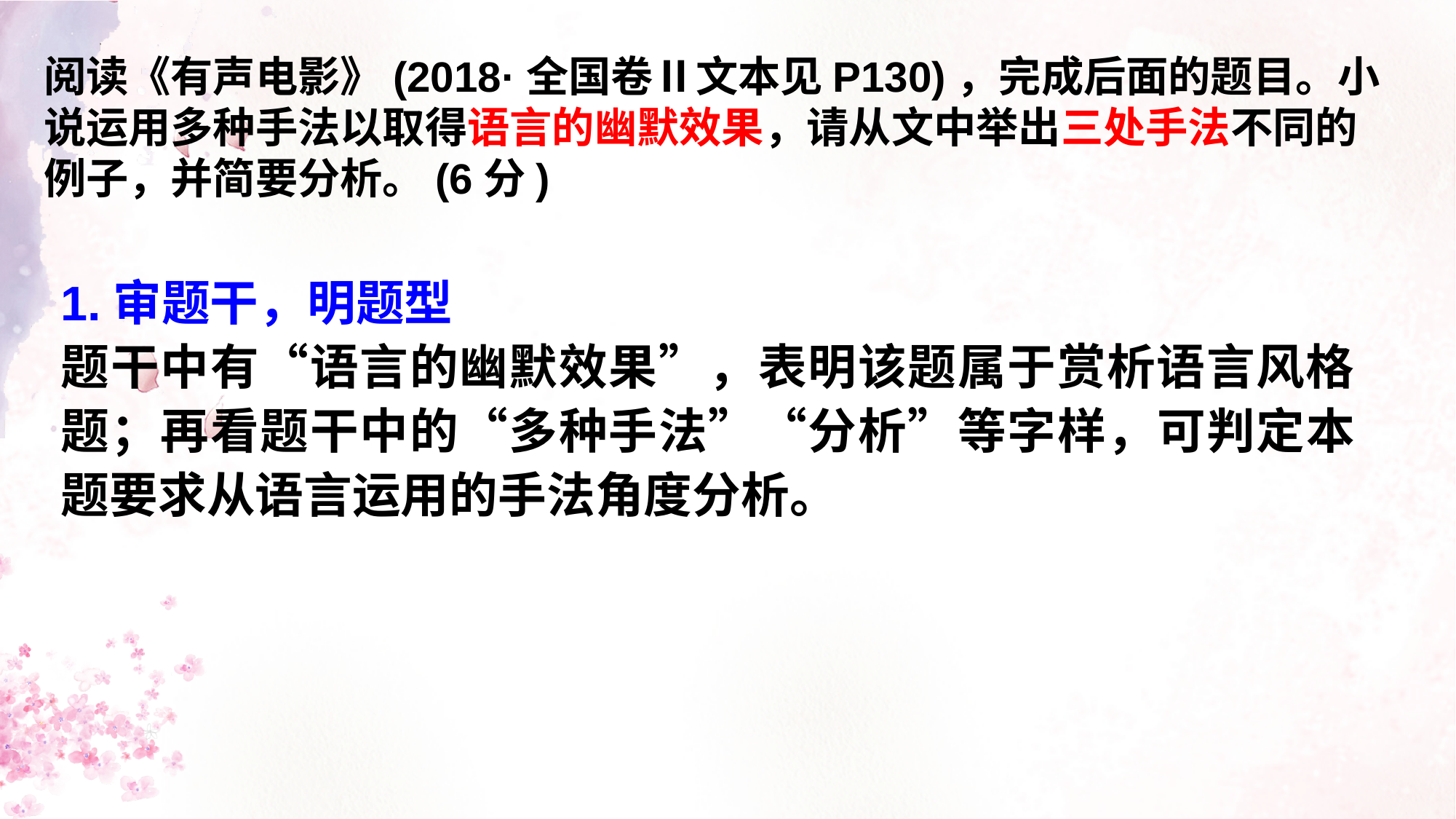

阅读《有声电影》(2018·全国卷Ⅱ文本见P130)，完成后面的题目。小说运用多种手法以取得语言的幽默效果，请从文中举出三处手法不同的例子，并简要分析。(6分)

1.审题干，明题型
题干中有“语言的幽默效果”，表明该题属于赏析语言风格题；再看题干中的“多种手法”“分析”等字样，可判定本题要求从语言运用的手法角度分析。